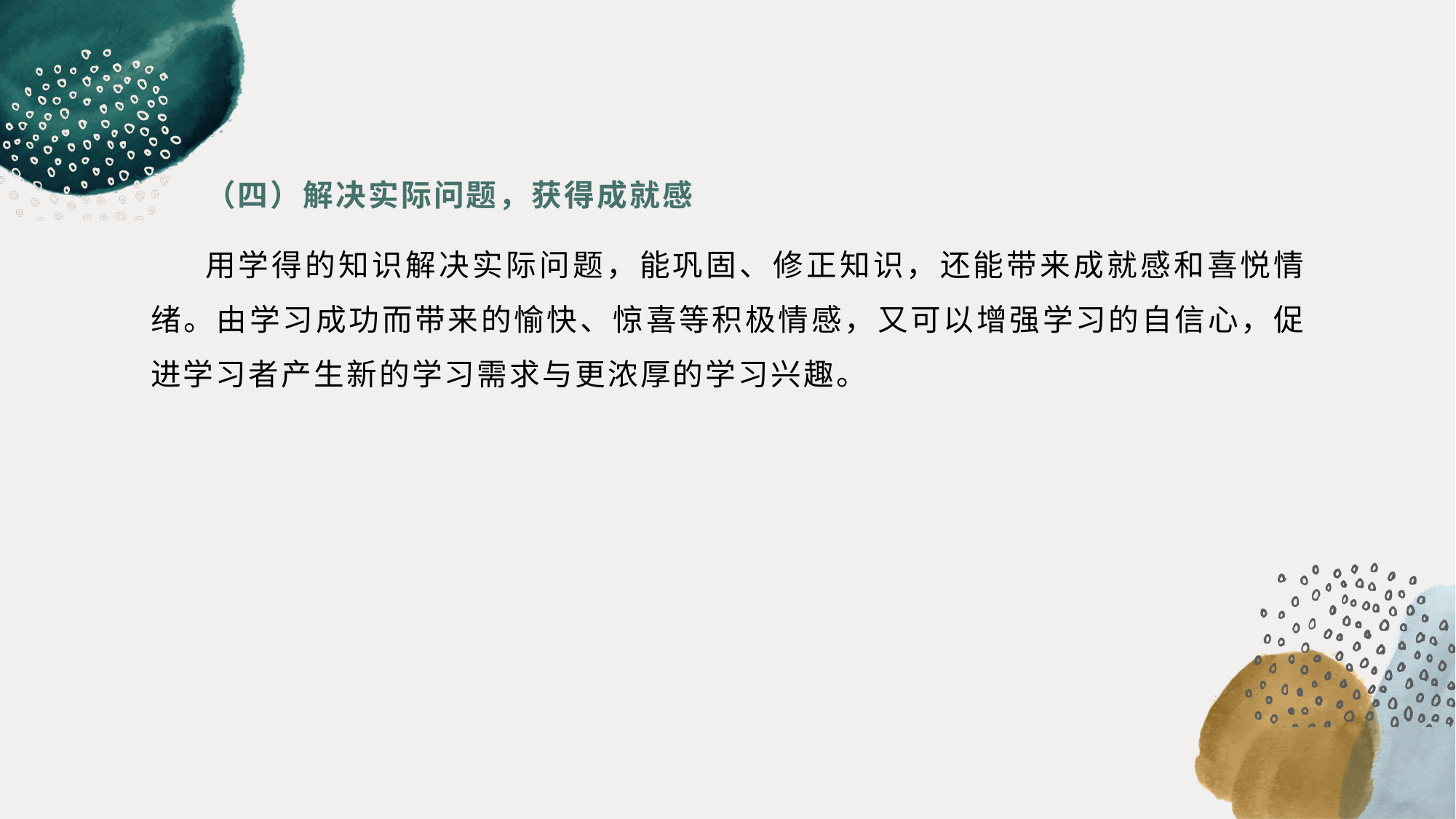

（四）解决实际问题，获得成就感
用学得的知识解决实际问题，能巩固、修正知识，还能带来成就感和喜悦情绪。由学习成功而带来的愉快、惊喜等积极情感，又可以增强学习的自信心，促进学习者产生新的学习需求与更浓厚的学习兴趣。